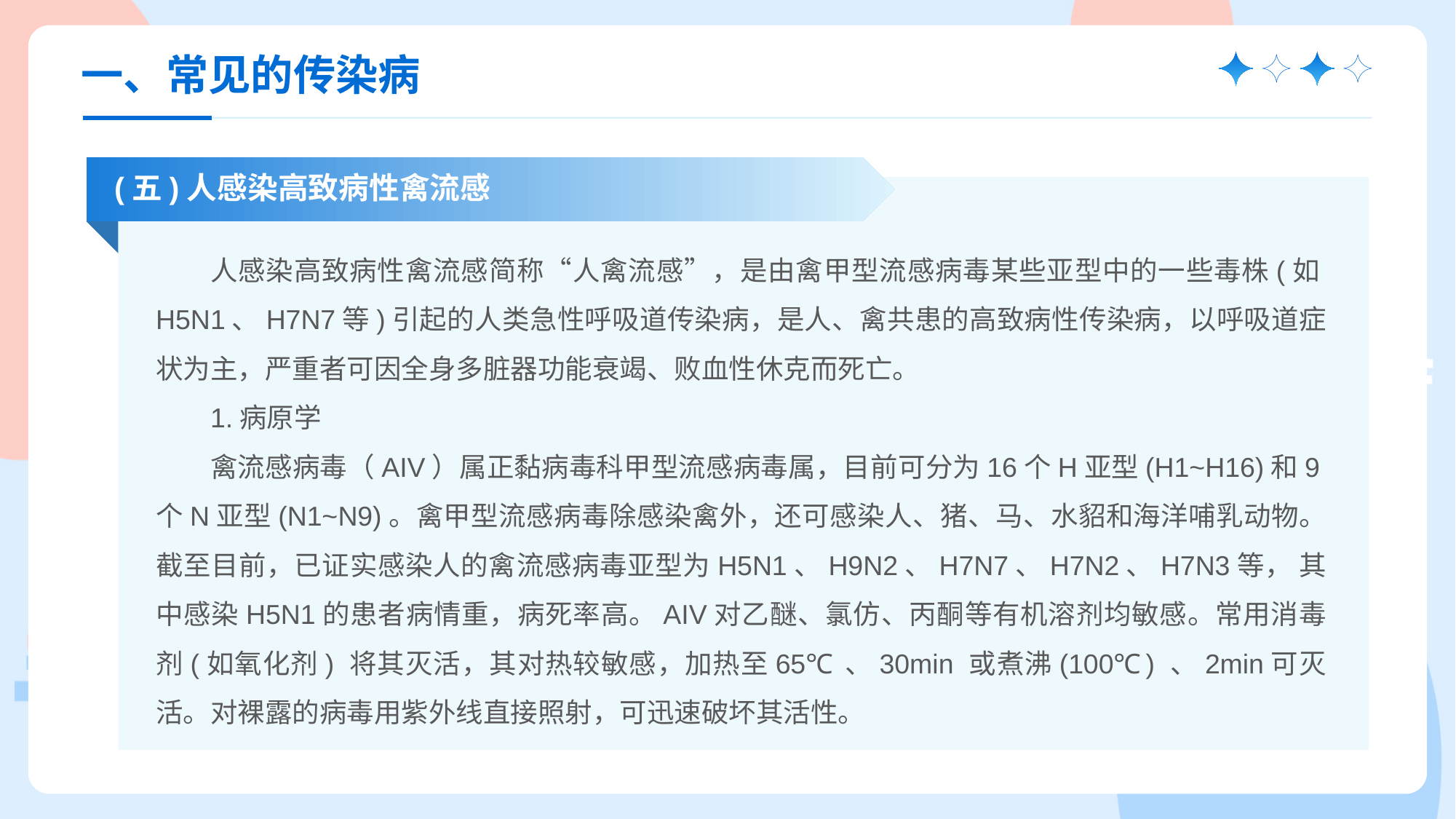

一、常见的传染病
(五)人感染高致病性禽流感

人感染高致病性禽流感简称“人禽流感”，是由禽甲型流感病毒某些亚型中的一些毒株(如H5N1、H7N7等)引起的人类急性呼吸道传染病，是人、禽共患的高致病性传染病，以呼吸道症状为主，严重者可因全身多脏器功能衰竭、败血性休克而死亡。
1.病原学
禽流感病毒（AIV）属正黏病毒科甲型流感病毒属，目前可分为16个H亚型(H1~H16)和9个N亚型(N1~N9)。禽甲型流感病毒除感染禽外，还可感染人、猪、马、水貂和海洋哺乳动物。截至目前，已证实感染人的禽流感病毒亚型为H5N1、H9N2、H7N7、H7N2、H7N3等， 其中感染H5N1的患者病情重，病死率高。AIV对乙醚、氯仿、丙酮等有机溶剂均敏感。常用消毒剂(如氧化剂) 将其灭活，其对热较敏感，加热至65℃、30min 或煮沸(100℃) 、2min可灭活。对裸露的病毒用紫外线直接照射，可迅速破坏其活性。